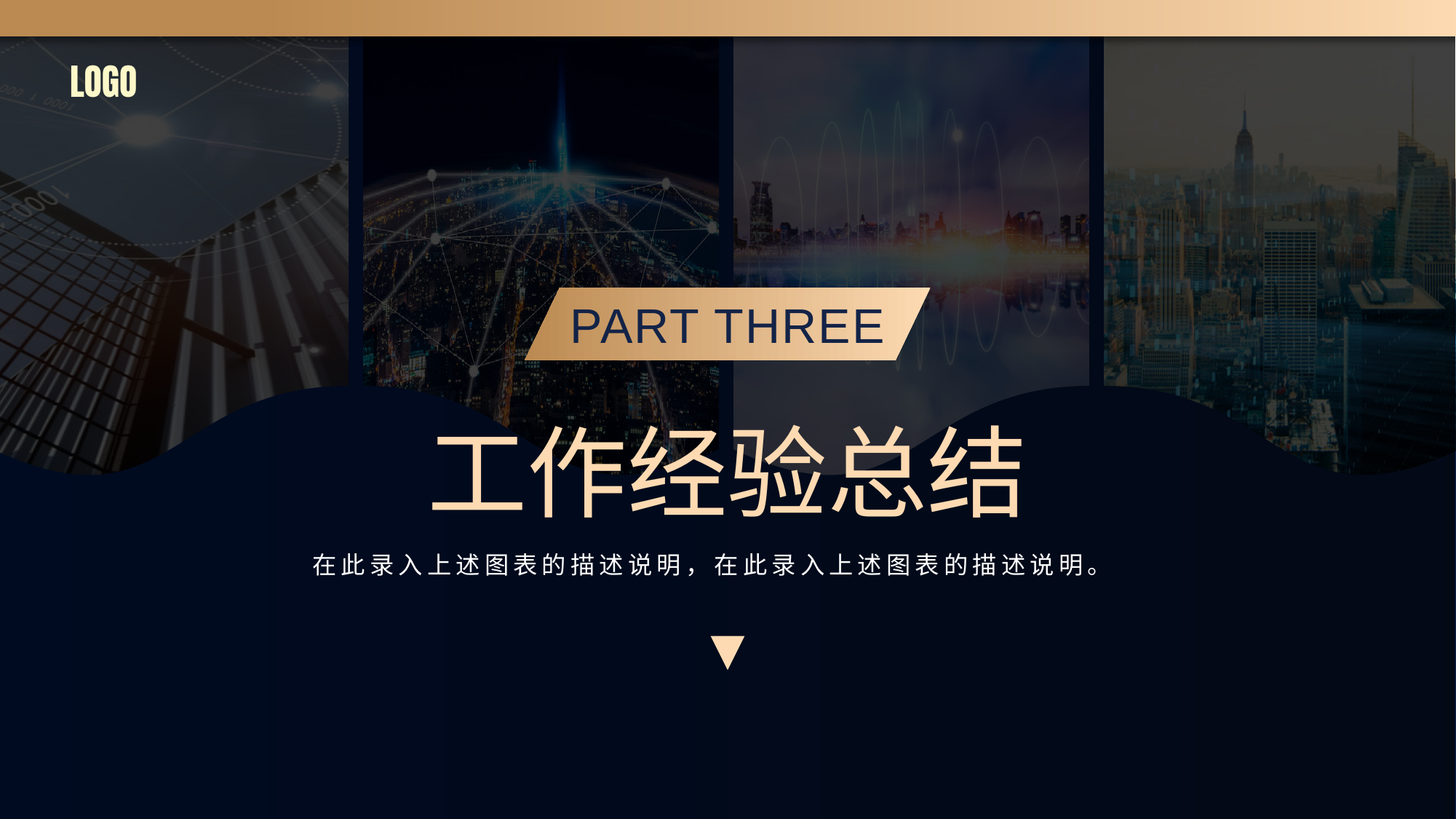

LOGO

PART THREE
工作经验总结
在此录入上述图表的描述说明，在此录入上述图表的描述说明。